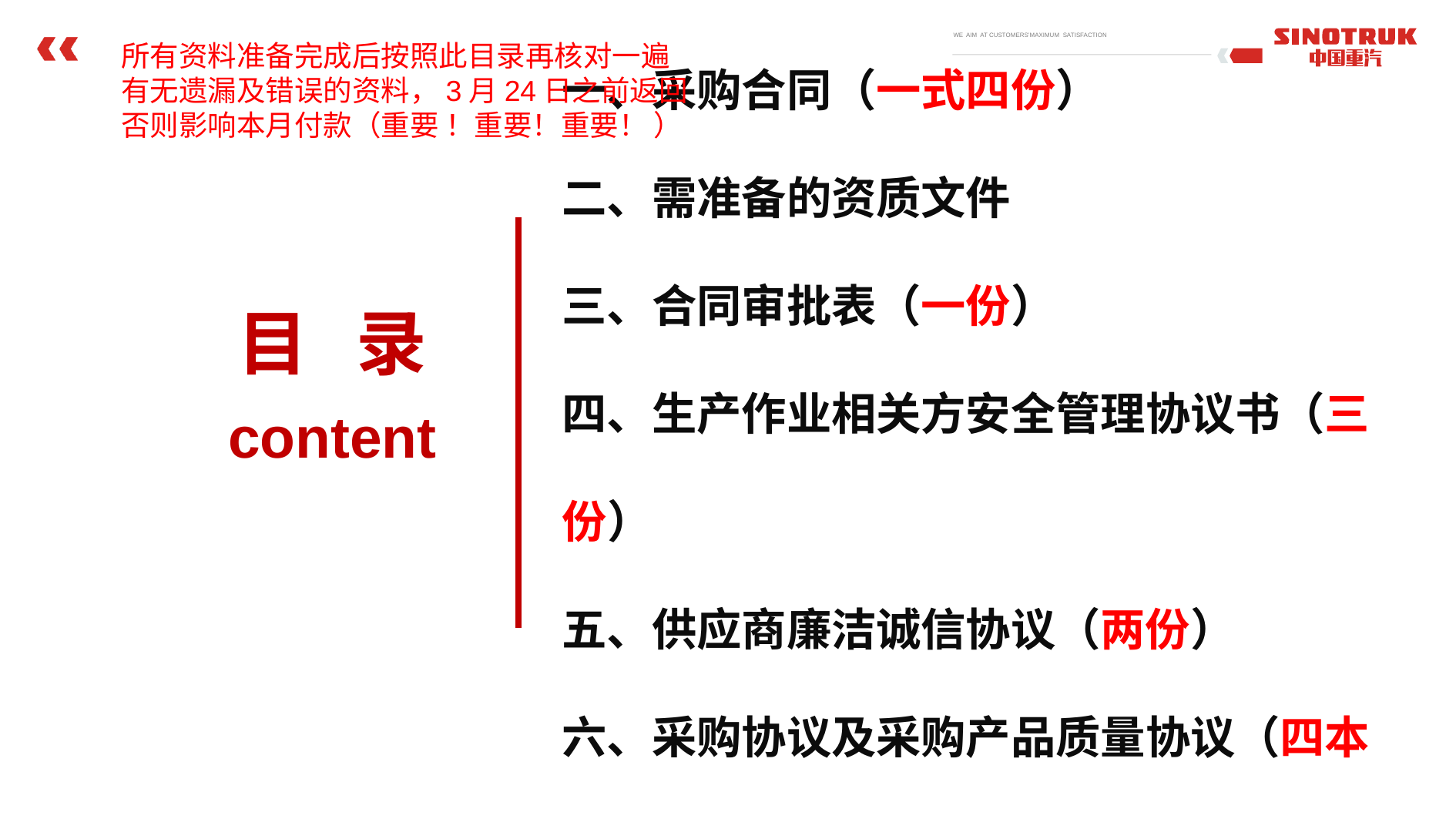

所有资料准备完成后按照此目录再核对一遍
有无遗漏及错误的资料，3月24日之前返回
否则影响本月付款（重要 ！重要！重要！ ）
一、采购合同（一式四份）
二、需准备的资质文件
三、合同审批表（一份）
四、生产作业相关方安全管理协议书（三份）
五、供应商廉洁诚信协议（两份）
六、采购协议及采购产品质量协议（四本书）
目   录
content